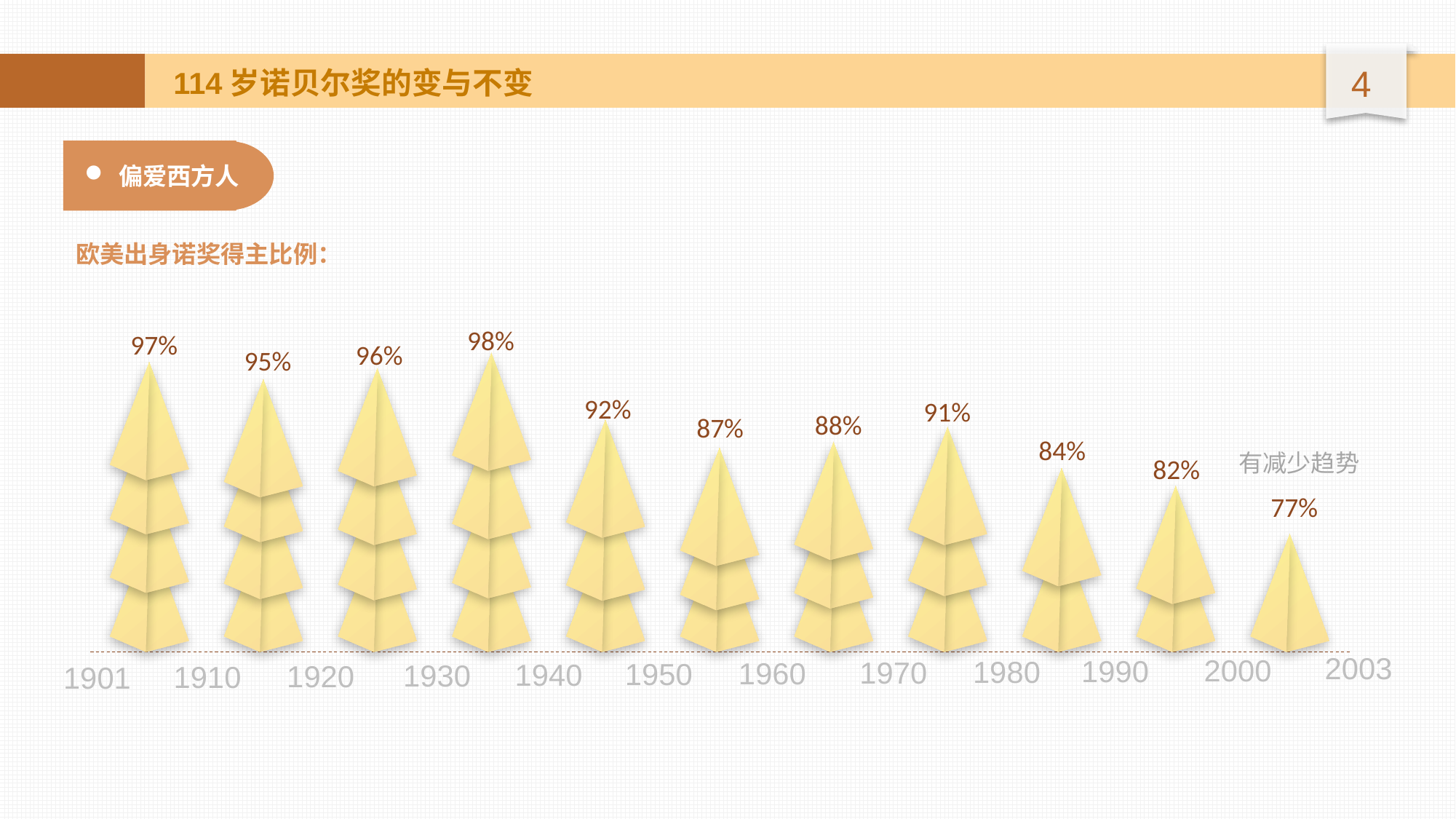

114岁诺贝尔奖的变与不变

偏爱西方人
欧美出身诺奖得主比例：
98%

97%

96%

95%

92%

91%

88%

87%

84%

有减少趋势
82%

77%

2003
2000
1990
1980
1970
1960
1950
1940
1930
1920
1910
1901